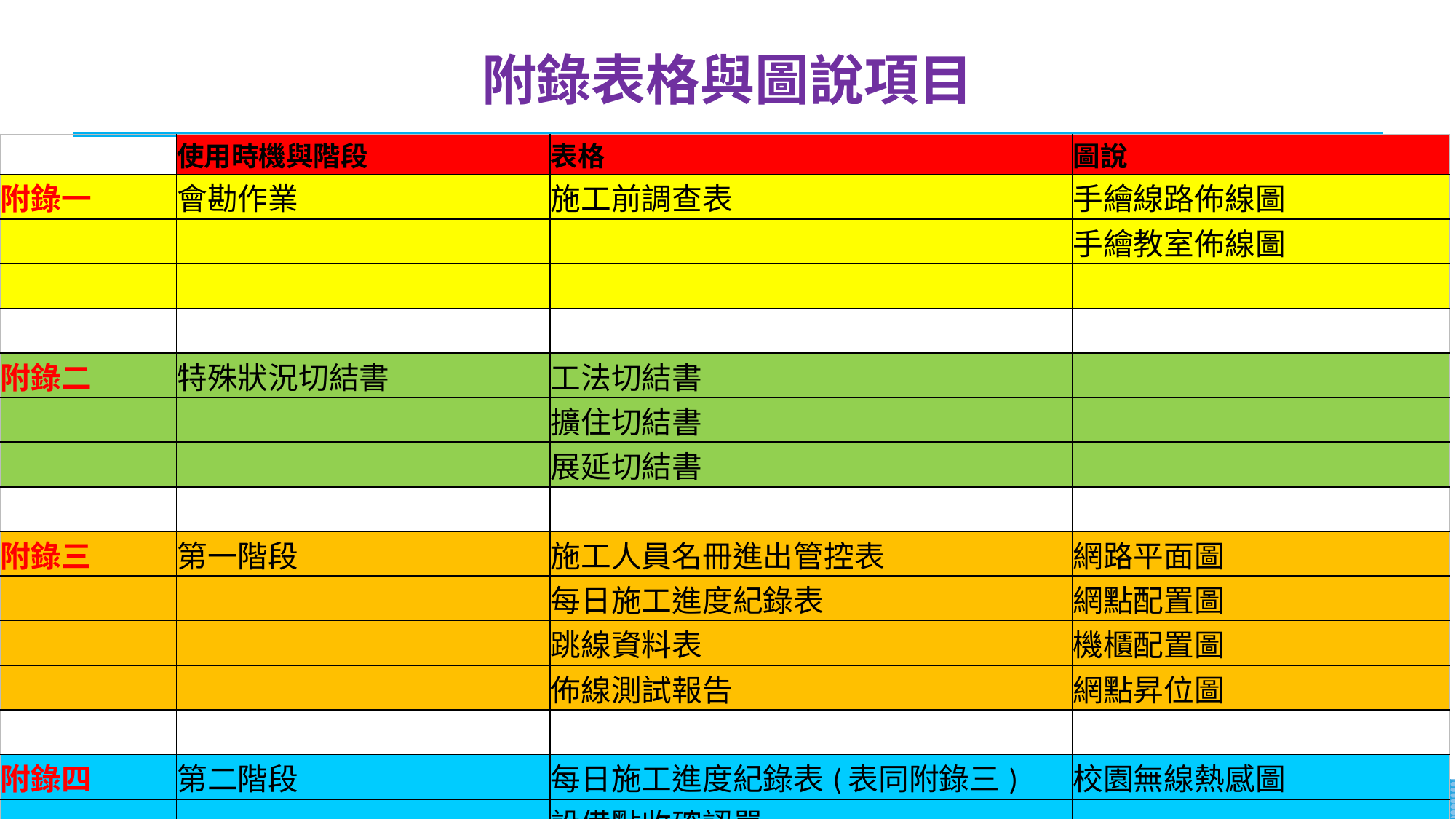

# 附錄表格與圖說項目
|  | 使用時機與階段 | 表格 | 圖說 |
| --- | --- | --- | --- |
| 附錄一 | 會勘作業 | 施工前調查表 | 手繪線路佈線圖 |
|  |  |  | 手繪教室佈線圖 |
|  |  |  |  |
|  |  |  |  |
| 附錄二 | 特殊狀況切結書 | 工法切結書 |  |
|  |  | 擴住切結書 |  |
|  |  | 展延切結書 |  |
|  |  |  |  |
| 附錄三 | 第一階段 | 施工人員名冊進出管控表 | 網路平面圖 |
|  |  | 每日施工進度紀錄表 | 網點配置圖 |
|  |  | 跳線資料表 | 機櫃配置圖 |
|  |  | 佈線測試報告 | 網點昇位圖 |
|  |  |  |  |
| 附錄四 | 第二階段 | 每日施工進度紀錄表(表同附錄三) | 校園無線熱感圖 |
|  |  | 設備點收確認單 |  |
|  |  | 網路及設備施作完成確認單 |  |